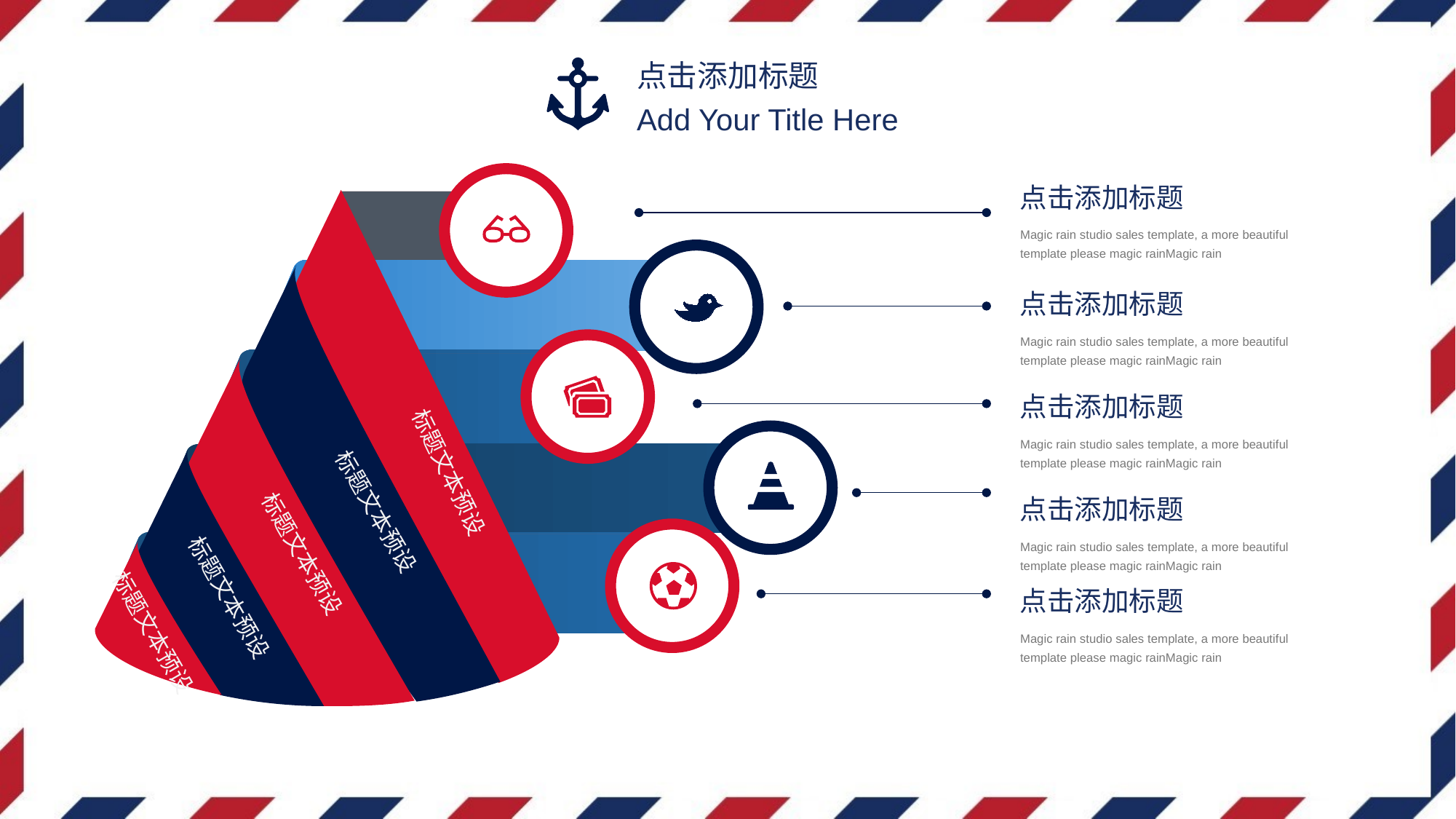

点击添加标题
Add Your Title Here

点击添加标题
Magic rain studio sales template, a more beautiful template please magic rainMagic rain

点击添加标题
Magic rain studio sales template, a more beautiful template please magic rainMagic rain

点击添加标题
Magic rain studio sales template, a more beautiful template please magic rainMagic rain

标题文本预设

点击添加标题
Magic rain studio sales template, a more beautiful template please magic rainMagic rain
标题文本预设

标题文本预设

点击添加标题
Magic rain studio sales template, a more beautiful template please magic rainMagic rain
标题文本预设
标题文本预设